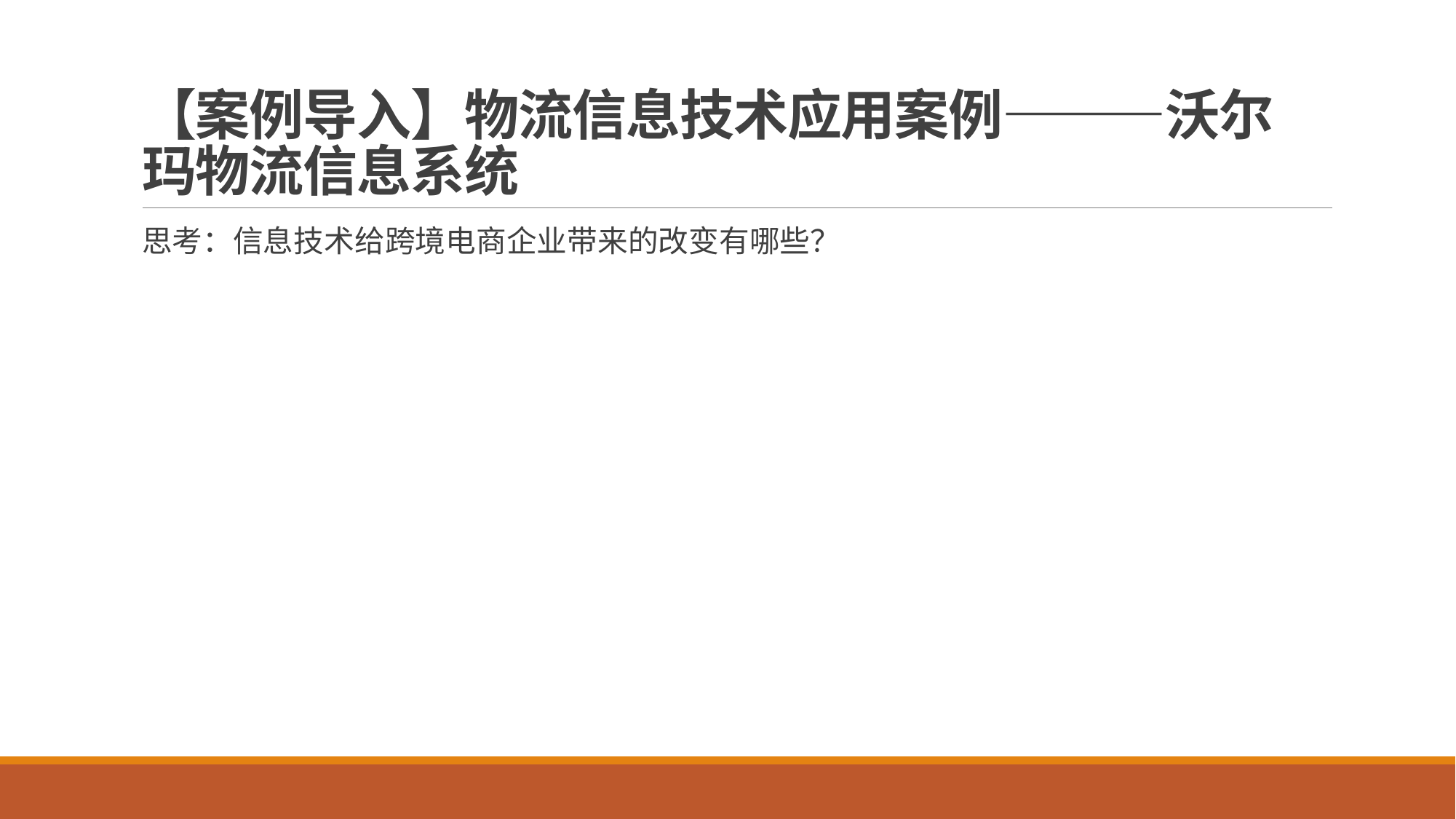

# 【案例导入】物流信息技术应用案例———沃尔玛物流信息系统
思考：信息技术给跨境电商企业带来的改变有哪些？